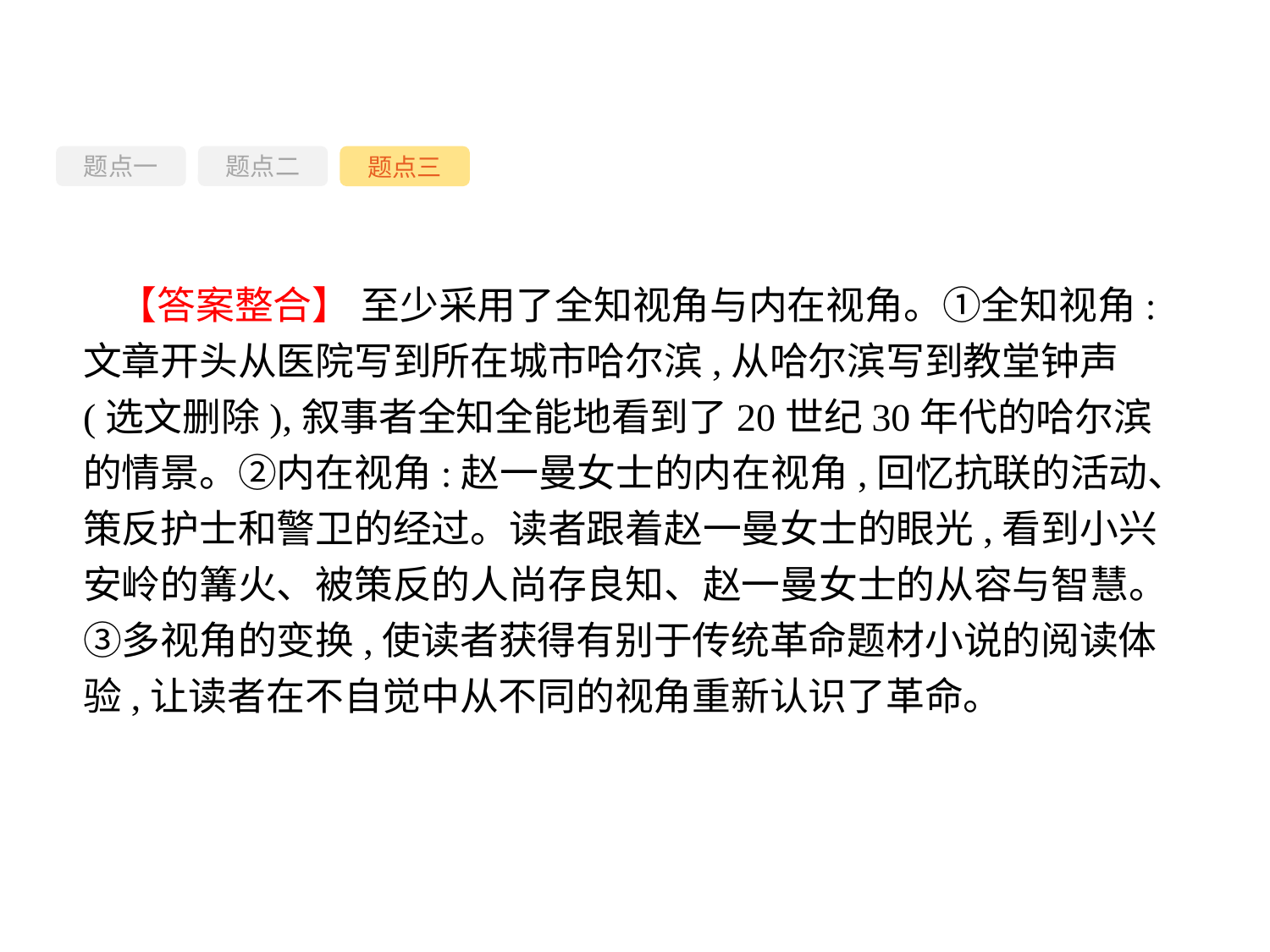

题点一
题点三
题点二
【答案整合】 至少采用了全知视角与内在视角。①全知视角:文章开头从医院写到所在城市哈尔滨,从哈尔滨写到教堂钟声(选文删除),叙事者全知全能地看到了20世纪30年代的哈尔滨的情景。②内在视角:赵一曼女士的内在视角,回忆抗联的活动、策反护士和警卫的经过。读者跟着赵一曼女士的眼光,看到小兴安岭的篝火、被策反的人尚存良知、赵一曼女士的从容与智慧。③多视角的变换,使读者获得有别于传统革命题材小说的阅读体验,让读者在不自觉中从不同的视角重新认识了革命。
-112-